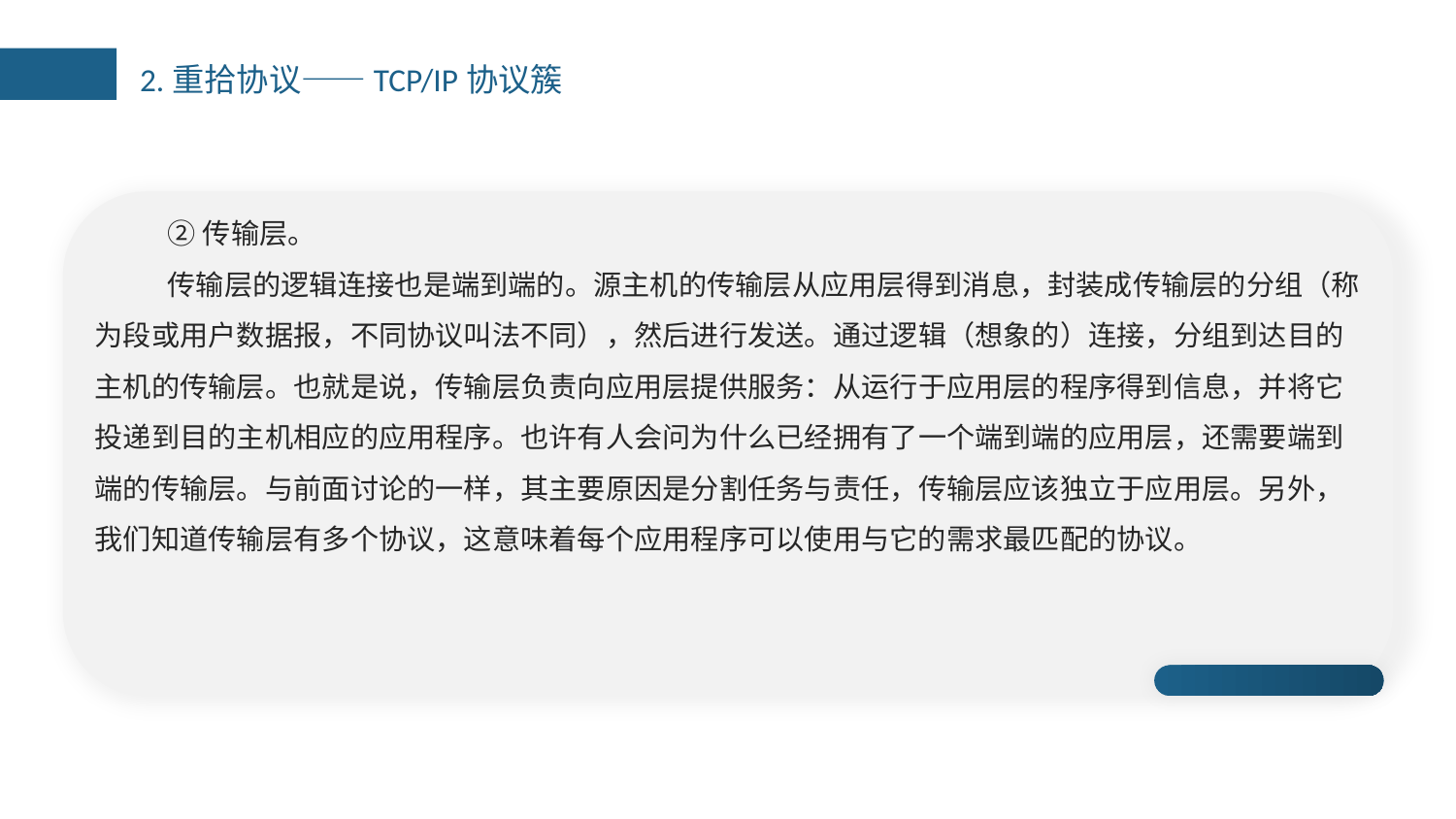

2.重拾协议——TCP/IP协议簇

②传输层。
传输层的逻辑连接也是端到端的。源主机的传输层从应用层得到消息，封装成传输层的分组（称为段或用户数据报，不同协议叫法不同），然后进行发送。通过逻辑（想象的）连接，分组到达目的主机的传输层。也就是说，传输层负责向应用层提供服务：从运行于应用层的程序得到信息，并将它投递到目的主机相应的应用程序。也许有人会问为什么已经拥有了一个端到端的应用层，还需要端到端的传输层。与前面讨论的一样，其主要原因是分割任务与责任，传输层应该独立于应用层。另外，我们知道传输层有多个协议，这意味着每个应用程序可以使用与它的需求最匹配的协议。